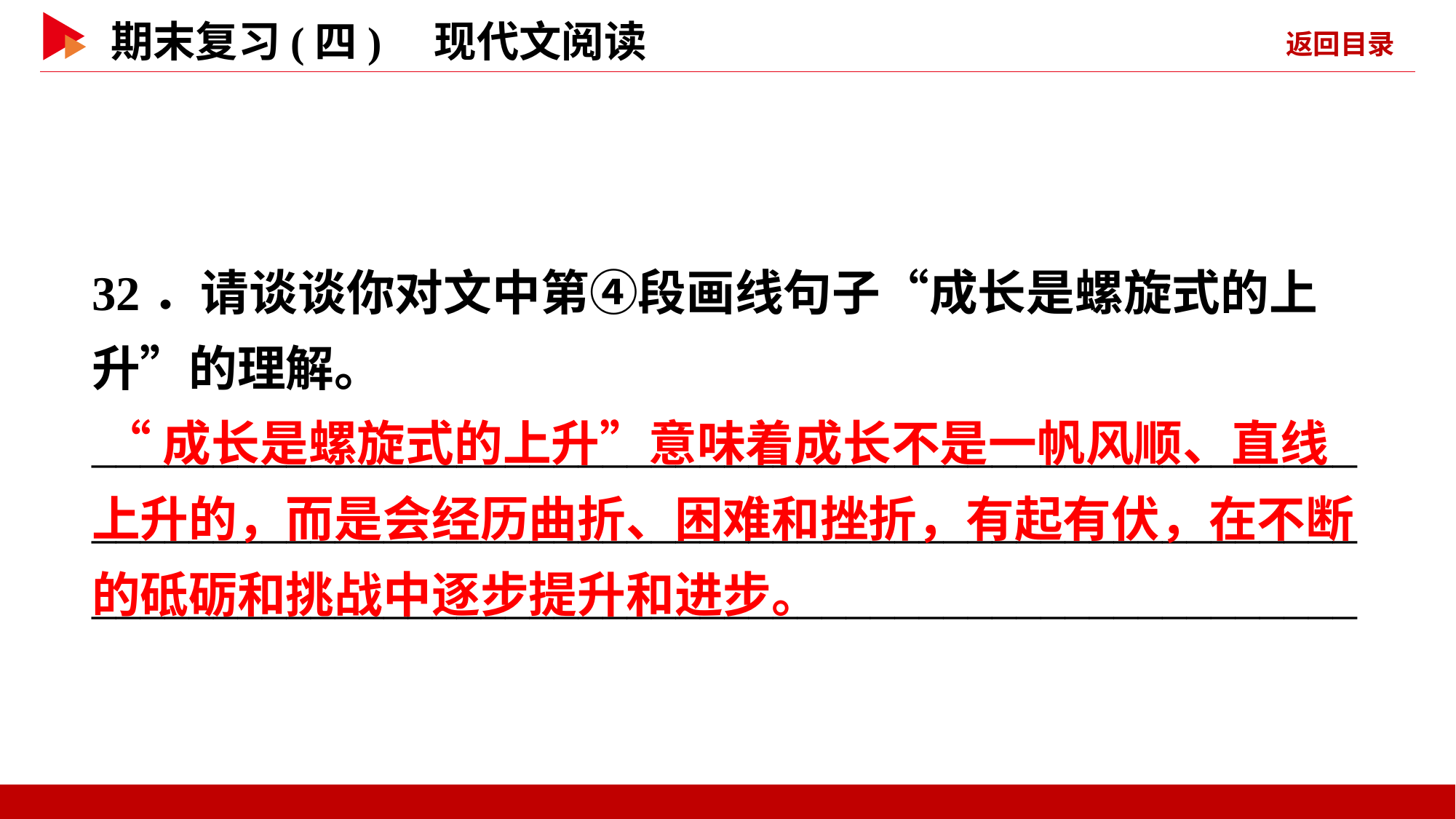

32．请谈谈你对文中第④段画线句子“成长是螺旋式的上升”的理解。
____________________________________________________________________________________________________________________________________________________________
 “成长是螺旋式的上升”意味着成长不是一帆风顺、直线上升的，而是会经历曲折、困难和挫折，有起有伏，在不断的砥砺和挑战中逐步提升和进步。